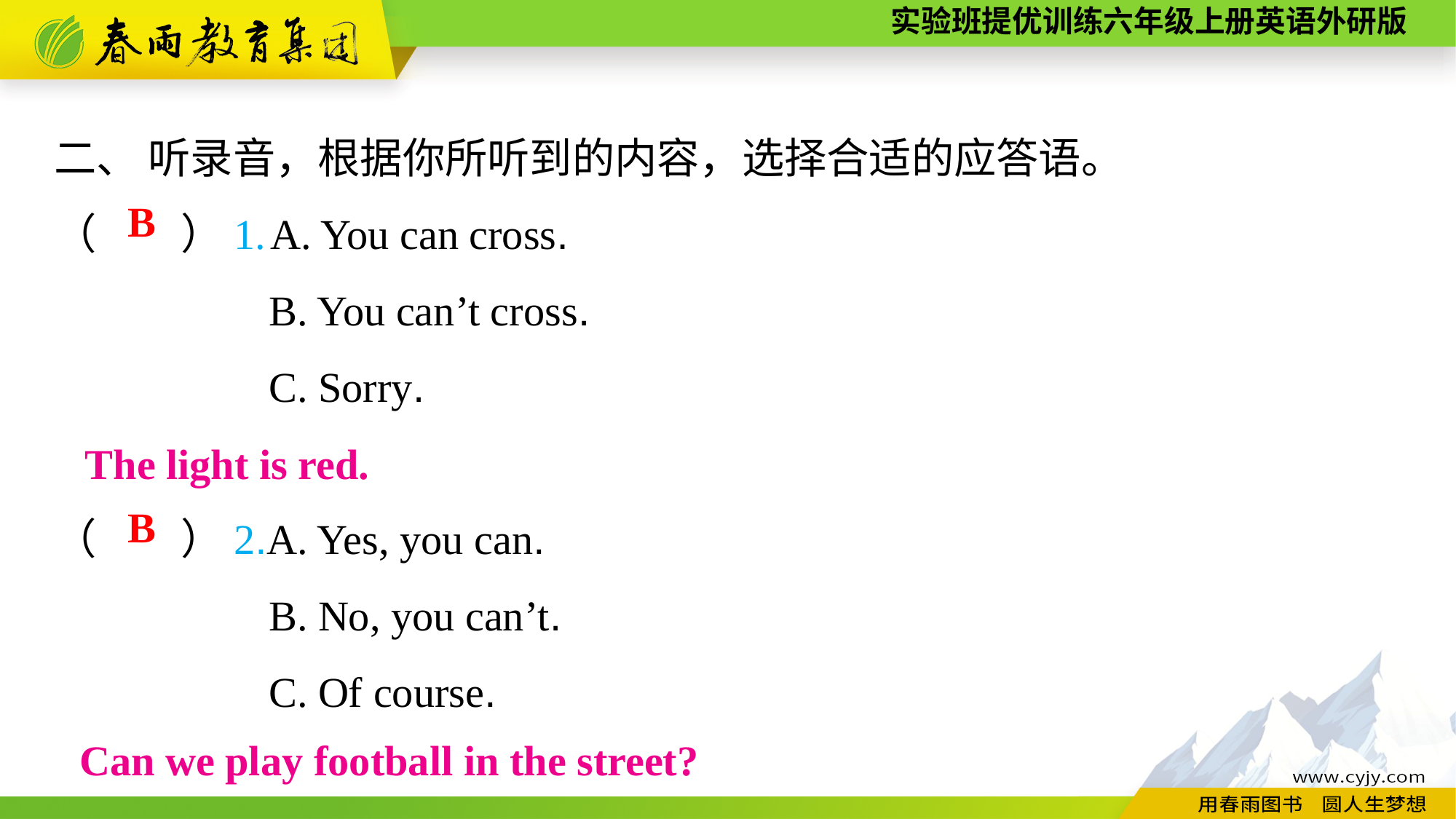

二、 听录音，根据你所听到的内容，选择合适的应答语。
（　　）1. A. You can cross.
B. You can’t cross.
C. Sorry.
B
The light is red.
（　　）2.A. Yes, you can.
B. No, you can’t.
C. Of course.
B
Can we play football in the street?